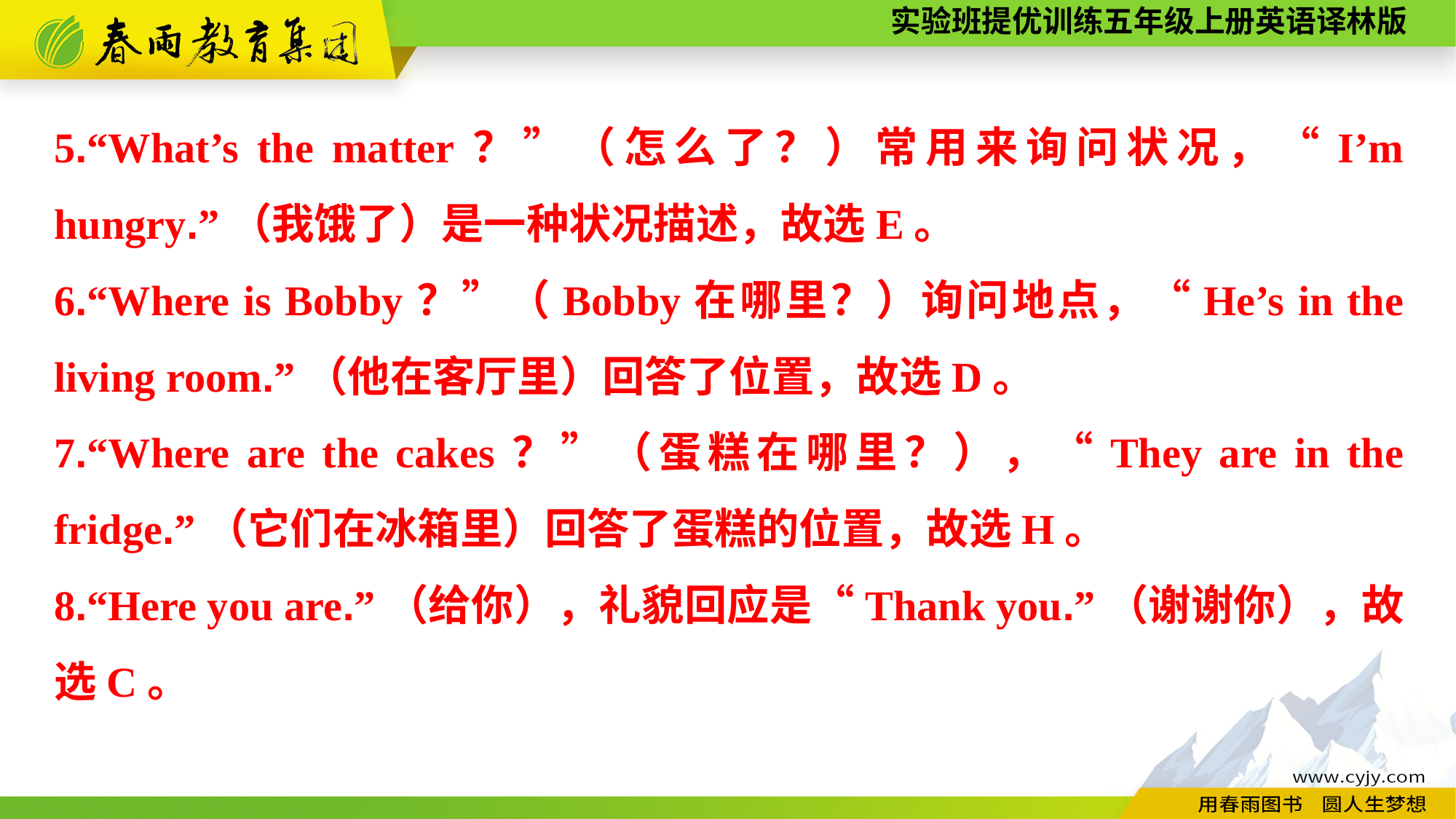

5.“What’s the matter？”（怎么了？）常用来询问状况，“I’m hungry.”（我饿了）是一种状况描述，故选E。
6.“Where is Bobby？”（Bobby在哪里？）询问地点，“He’s in the living room.”（他在客厅里）回答了位置，故选D。
7.“Where are the cakes？”（蛋糕在哪里？），“They are in the fridge.”（它们在冰箱里）回答了蛋糕的位置，故选H。
8.“Here you are.”（给你），礼貌回应是“Thank you.”（谢谢你），故选C。